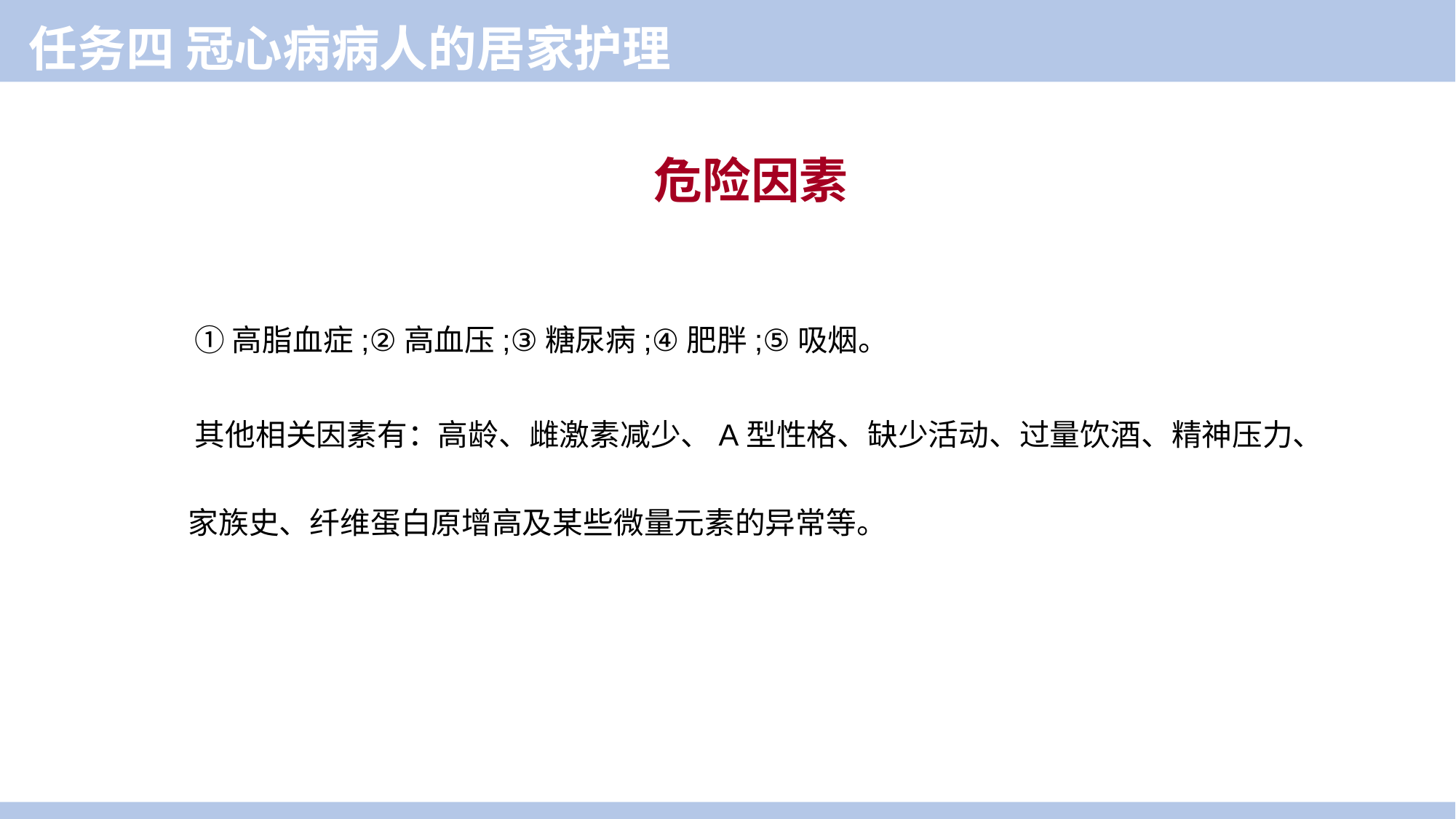

任务四 冠心病病人的居家护理
危险因素
       ①高脂血症;②高血压;③糖尿病;④肥胖;⑤吸烟。
      其他相关因素有：高龄、雌激素减少、A型性格、缺少活动、过量饮酒、精神压力、家族史、纤维蛋白原增高及某些微量元素的异常等。